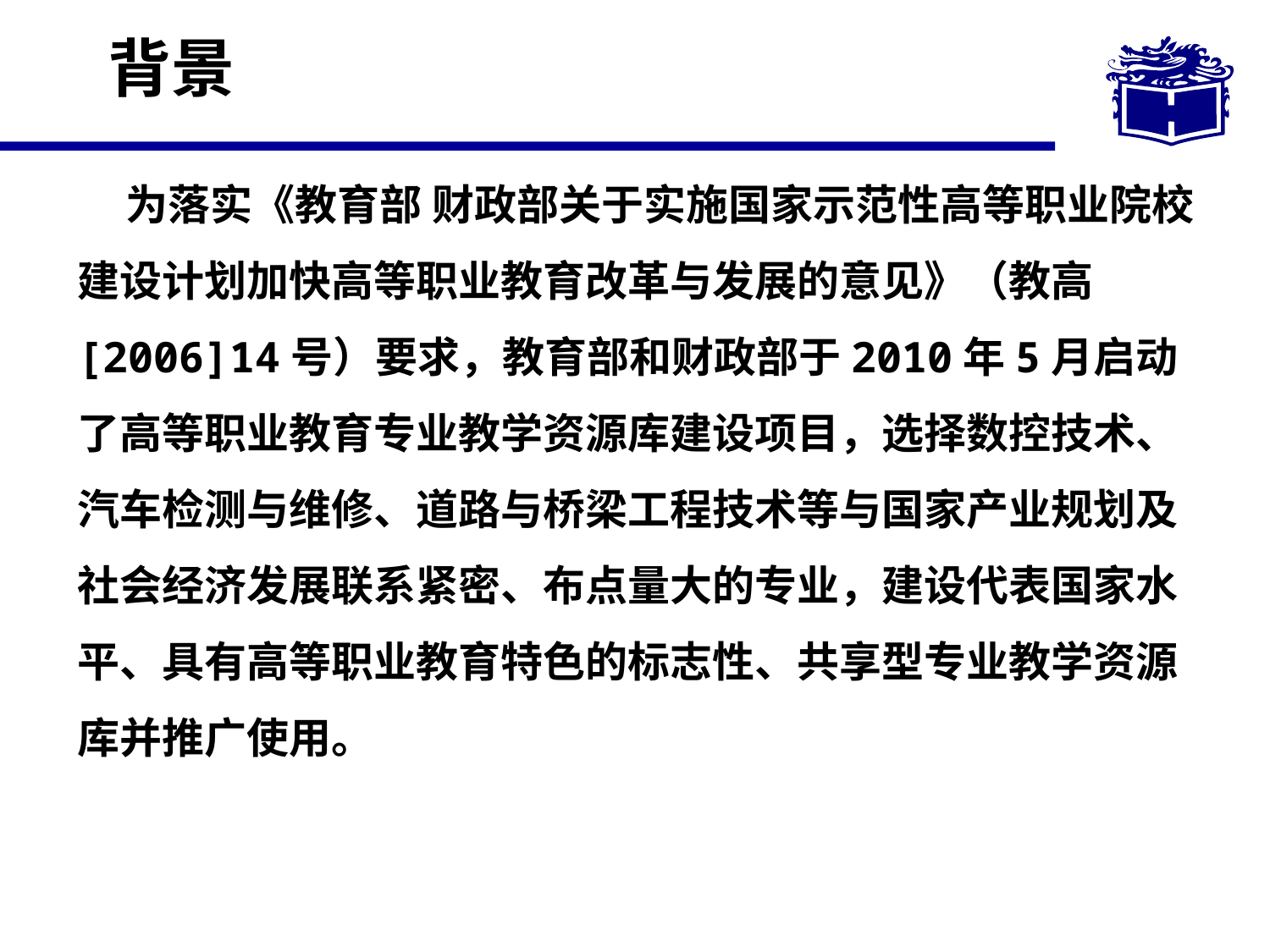

# 背景
    为落实《教育部 财政部关于实施国家示范性高等职业院校建设计划加快高等职业教育改革与发展的意见》（教高[2006]14号）要求，教育部和财政部于2010年5月启动了高等职业教育专业教学资源库建设项目，选择数控技术、汽车检测与维修、道路与桥梁工程技术等与国家产业规划及社会经济发展联系紧密、布点量大的专业，建设代表国家水平、具有高等职业教育特色的标志性、共享型专业教学资源库并推广使用。